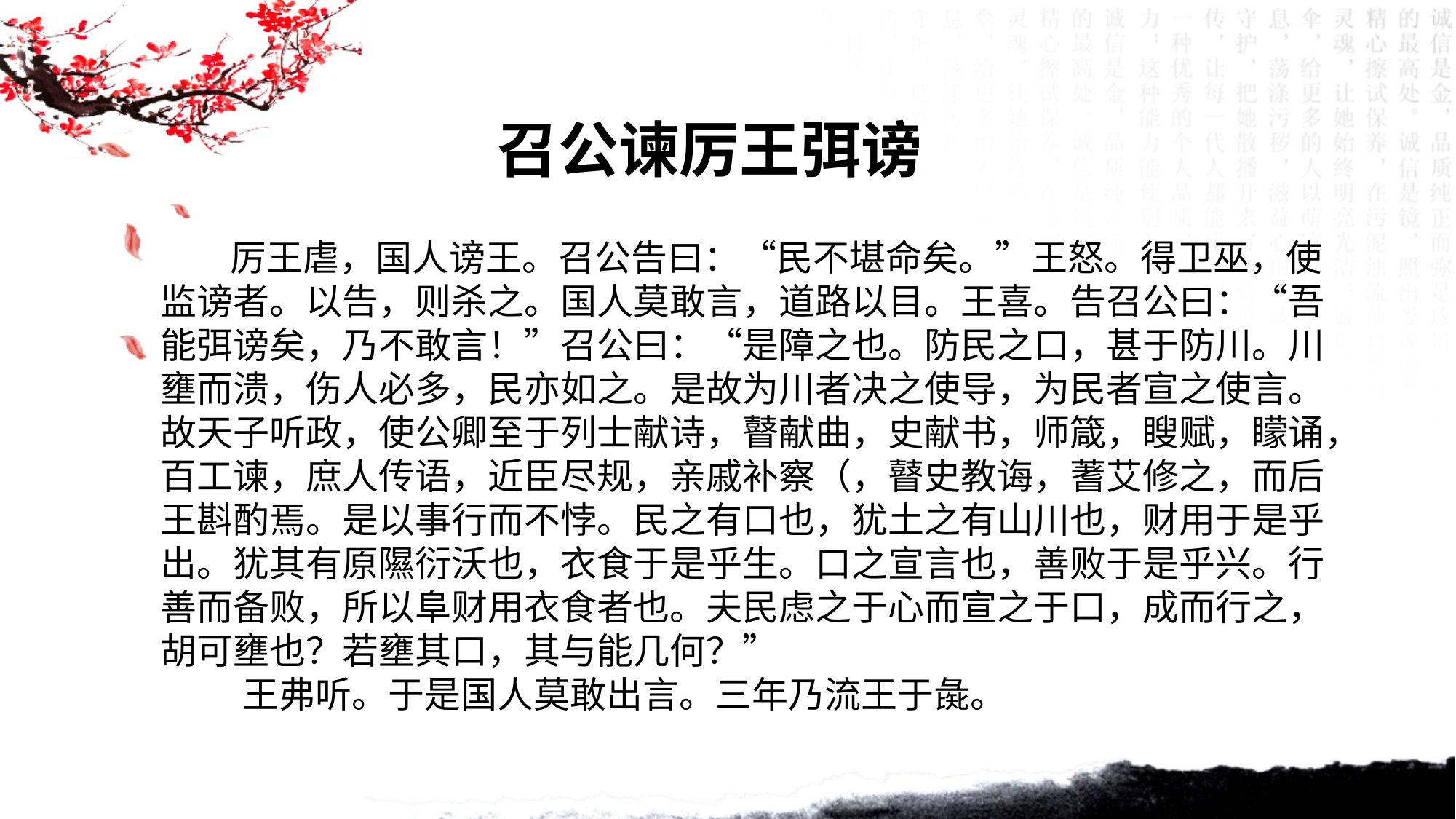

召公谏厉王弭谤
          厉王虐，国人谤王。召公告曰：“民不堪命矣。”王怒。得卫巫，使监谤者。以告，则杀之。国人莫敢言，道路以目。王喜。告召公曰：“吾能弭谤矣，乃不敢言！”召公曰：“是障之也。防民之口，甚于防川。川壅而溃，伤人必多，民亦如之。是故为川者决之使导，为民者宣之使言。故天子听政，使公卿至于列士献诗，瞽献曲，史献书，师箴，瞍赋，矇诵，百工谏，庶人传语，近臣尽规，亲戚补察（，瞽史教诲，蓍艾修之，而后王斟酌焉。是以事行而不悖。民之有口也，犹土之有山川也，财用于是乎出。犹其有原隰衍沃也，衣食于是乎生。口之宣言也，善败于是乎兴。行善而备败，所以阜财用衣食者也。夫民虑之于心而宣之于口，成而行之，胡可壅也？若壅其口，其与能几何？”
         王弗听。于是国人莫敢出言。三年乃流王于彘。